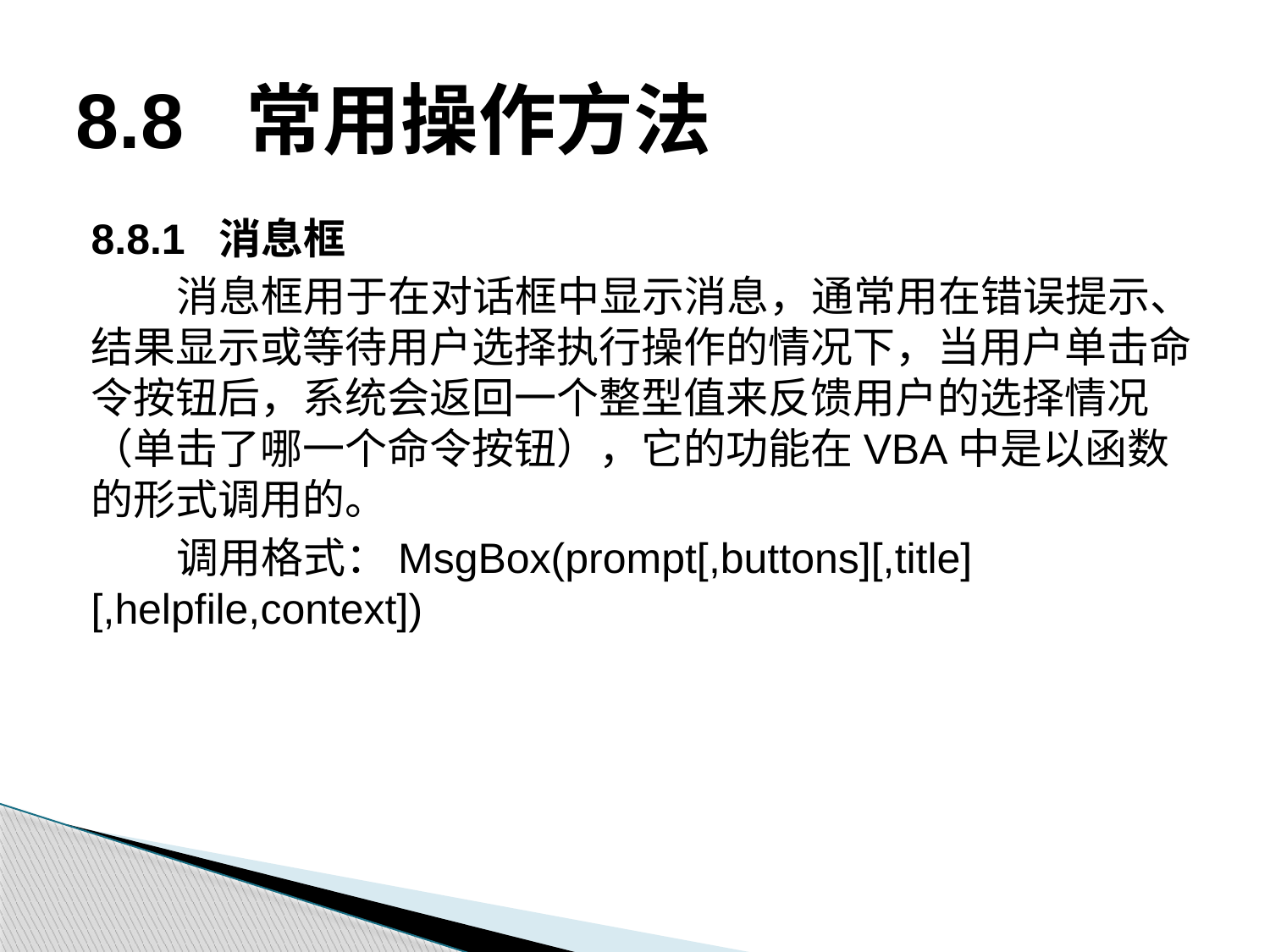

# 8.8  常用操作方法
8.8.1  消息框
消息框用于在对话框中显示消息，通常用在错误提示、结果显示或等待用户选择执行操作的情况下，当用户单击命令按钮后，系统会返回一个整型值来反馈用户的选择情况（单击了哪一个命令按钮），它的功能在VBA中是以函数的形式调用的。
调用格式：MsgBox(prompt[,buttons][,title][,helpfile,context])